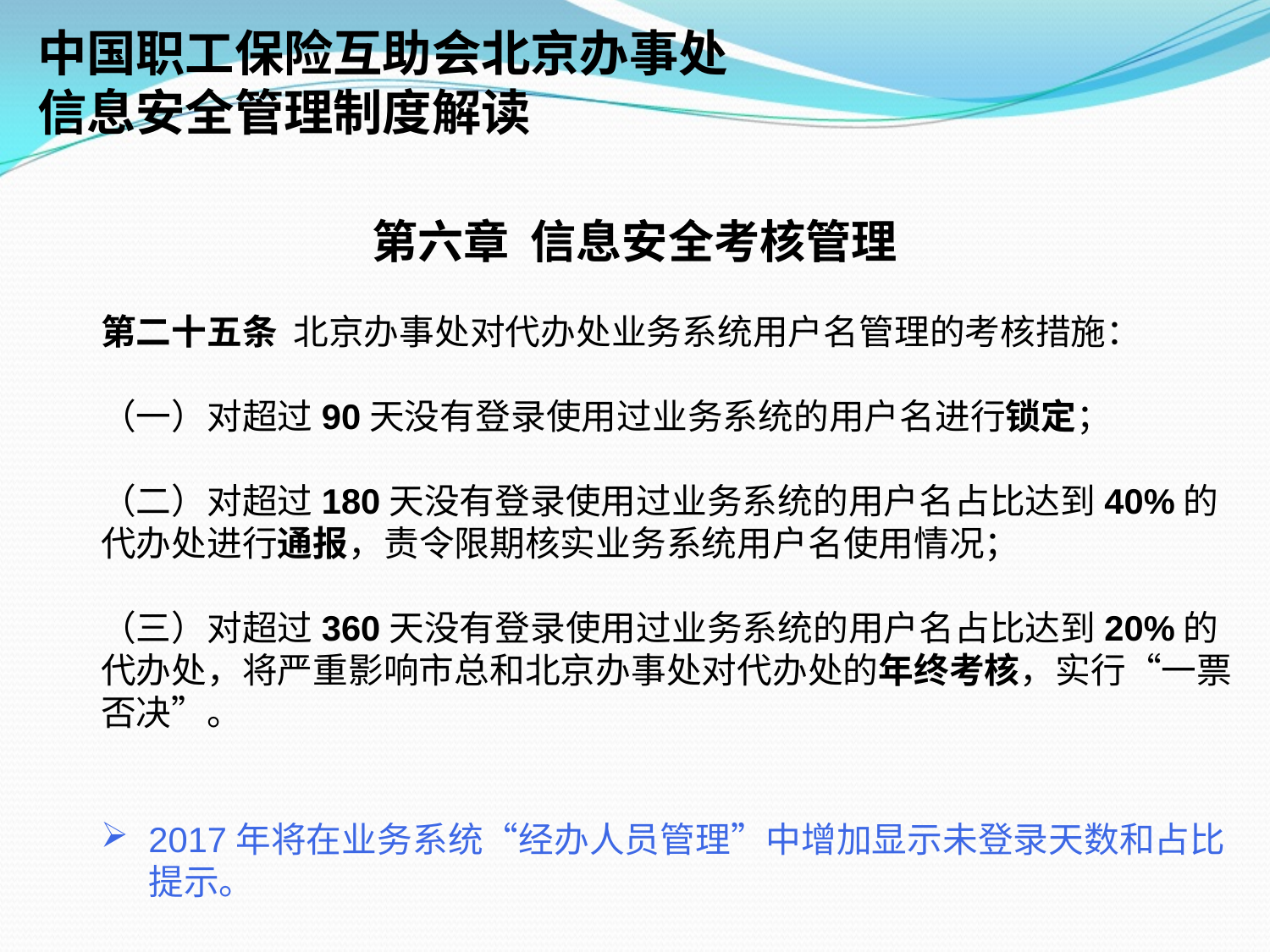

中国职工保险互助会北京办事处
信息安全管理制度解读
第六章  信息安全考核管理

第二十五条  北京办事处对代办处业务系统用户名管理的考核措施：

（一）对超过90天没有登录使用过业务系统的用户名进行锁定；

（二）对超过180天没有登录使用过业务系统的用户名占比达到40%的代办处进行通报，责令限期核实业务系统用户名使用情况；

（三）对超过360天没有登录使用过业务系统的用户名占比达到20%的代办处，将严重影响市总和北京办事处对代办处的年终考核，实行“一票否决”。

2017年将在业务系统“经办人员管理”中增加显示未登录天数和占比提示。